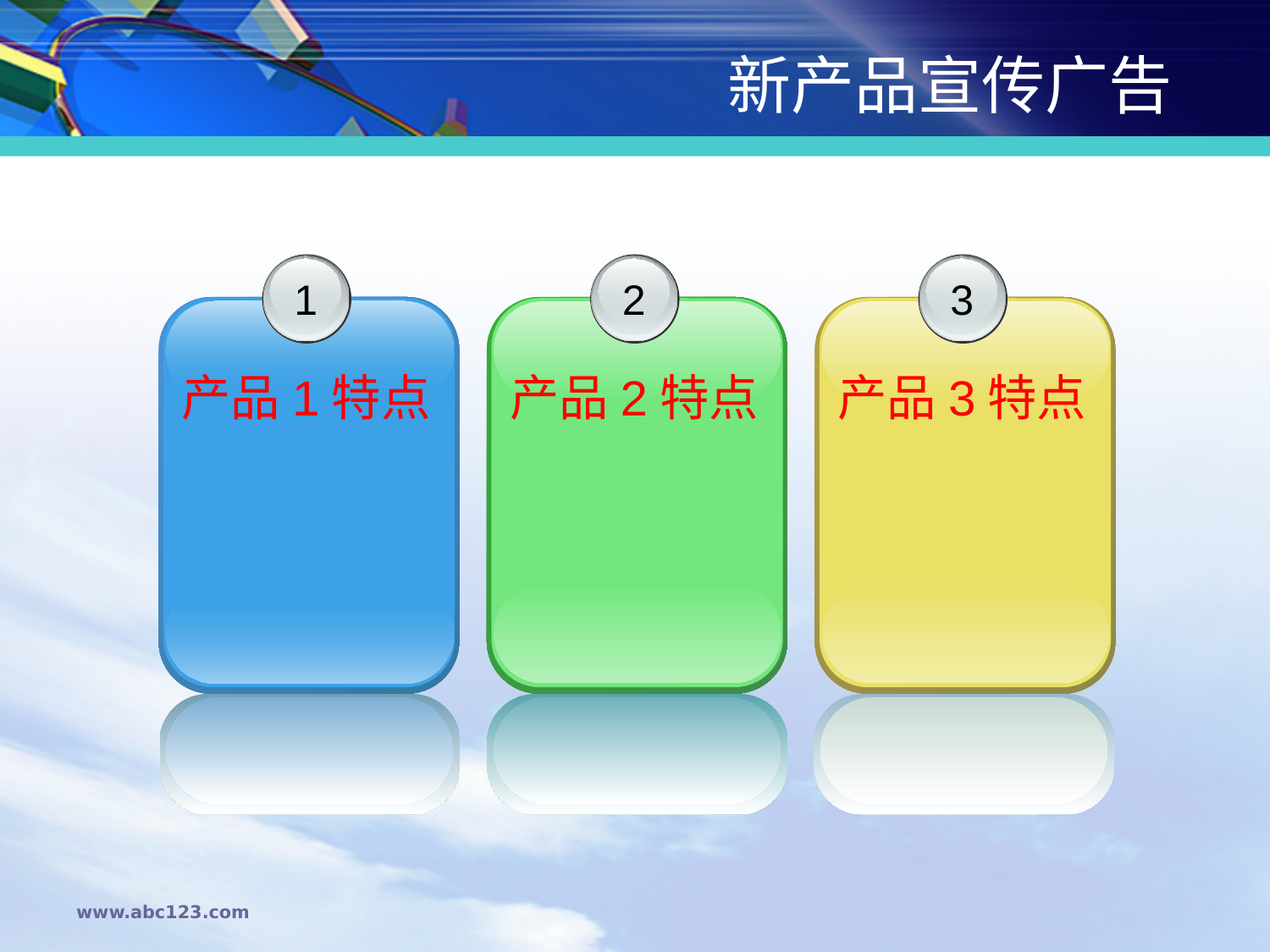

# 新产品宣传广告

1

产品1特点

2

产品2特点

3

产品3特点

www.abc123.com